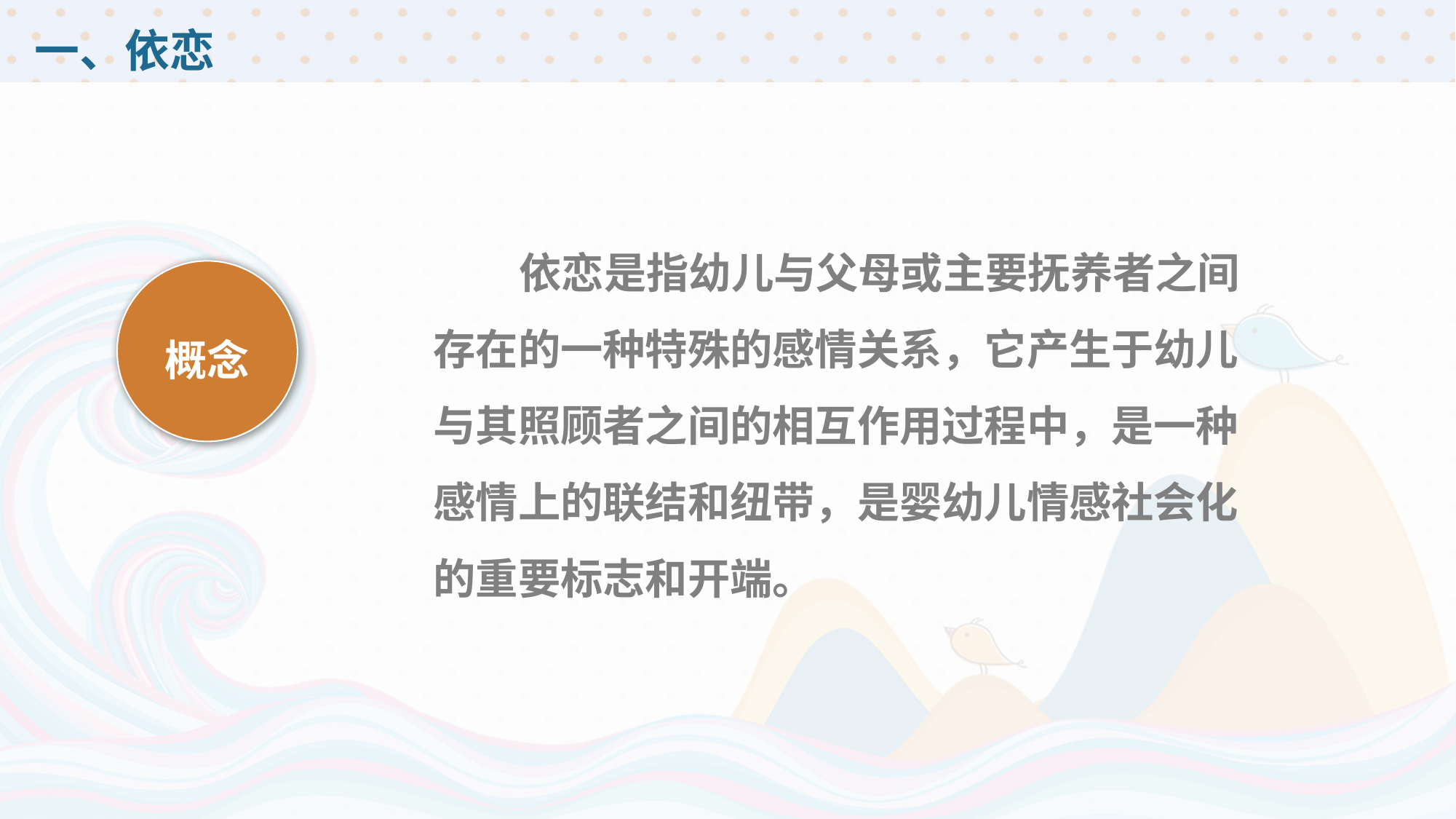

# 一、依恋
依恋是指幼儿与父母或主要抚养者之间存在的一种特殊的感情关系，它产生于幼儿与其照顾者之间的相互作用过程中，是一种感情上的联结和纽带，是婴幼儿情感社会化的重要标志和开端。
概念